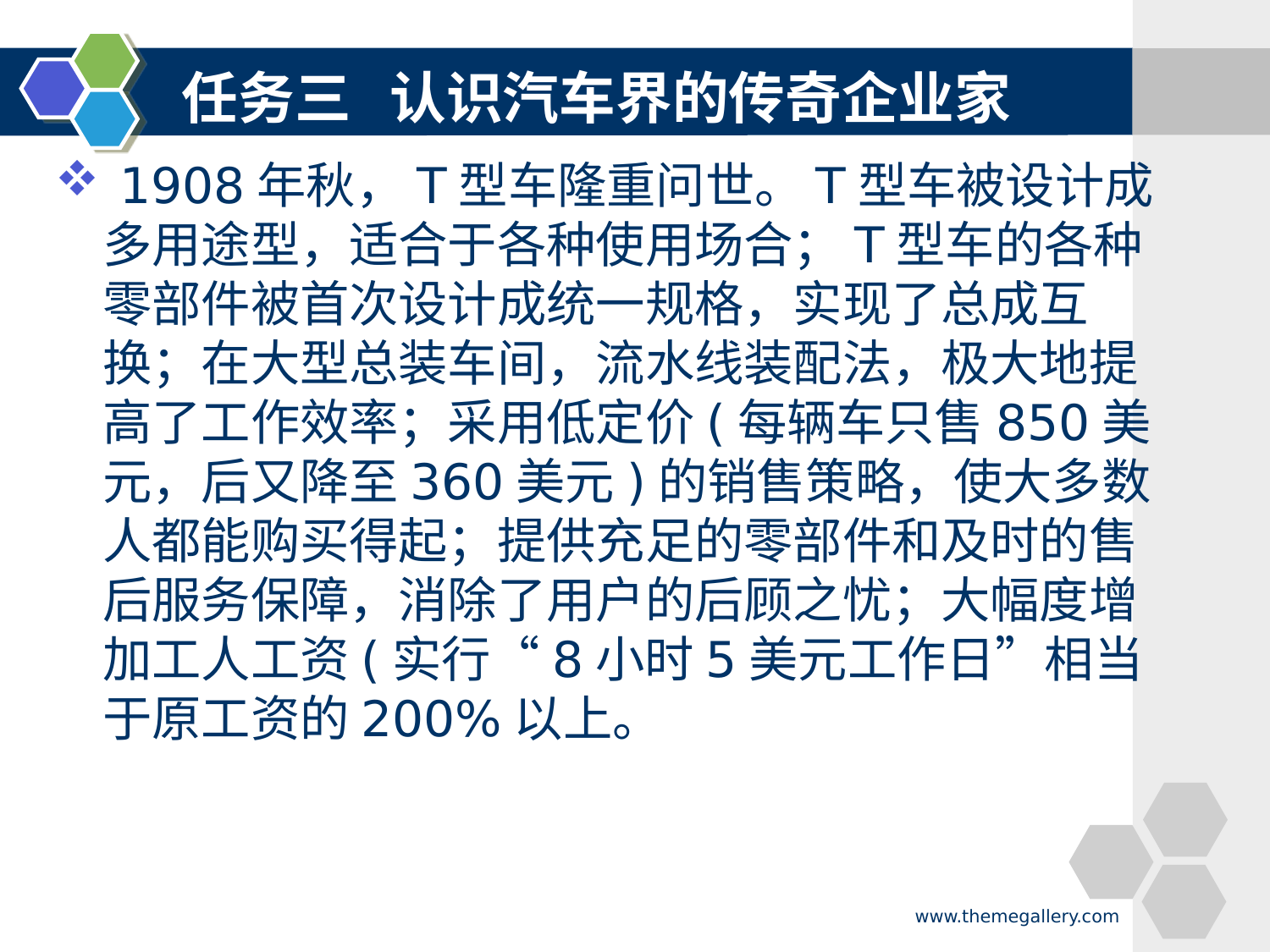

#
任务三   认识汽车界的传奇企业家
 1908年秋，T型车隆重问世。T型车被设计成多用途型，适合于各种使用场合；T型车的各种零部件被首次设计成统一规格，实现了总成互换；在大型总装车间，流水线装配法，极大地提高了工作效率；采用低定价(每辆车只售850美元，后又降至360美元)的销售策略，使大多数人都能购买得起；提供充足的零部件和及时的售后服务保障，消除了用户的后顾之忧；大幅度增加工人工资(实行“8小时5美元工作日”相当于原工资的200%以上。
www.themegallery.com